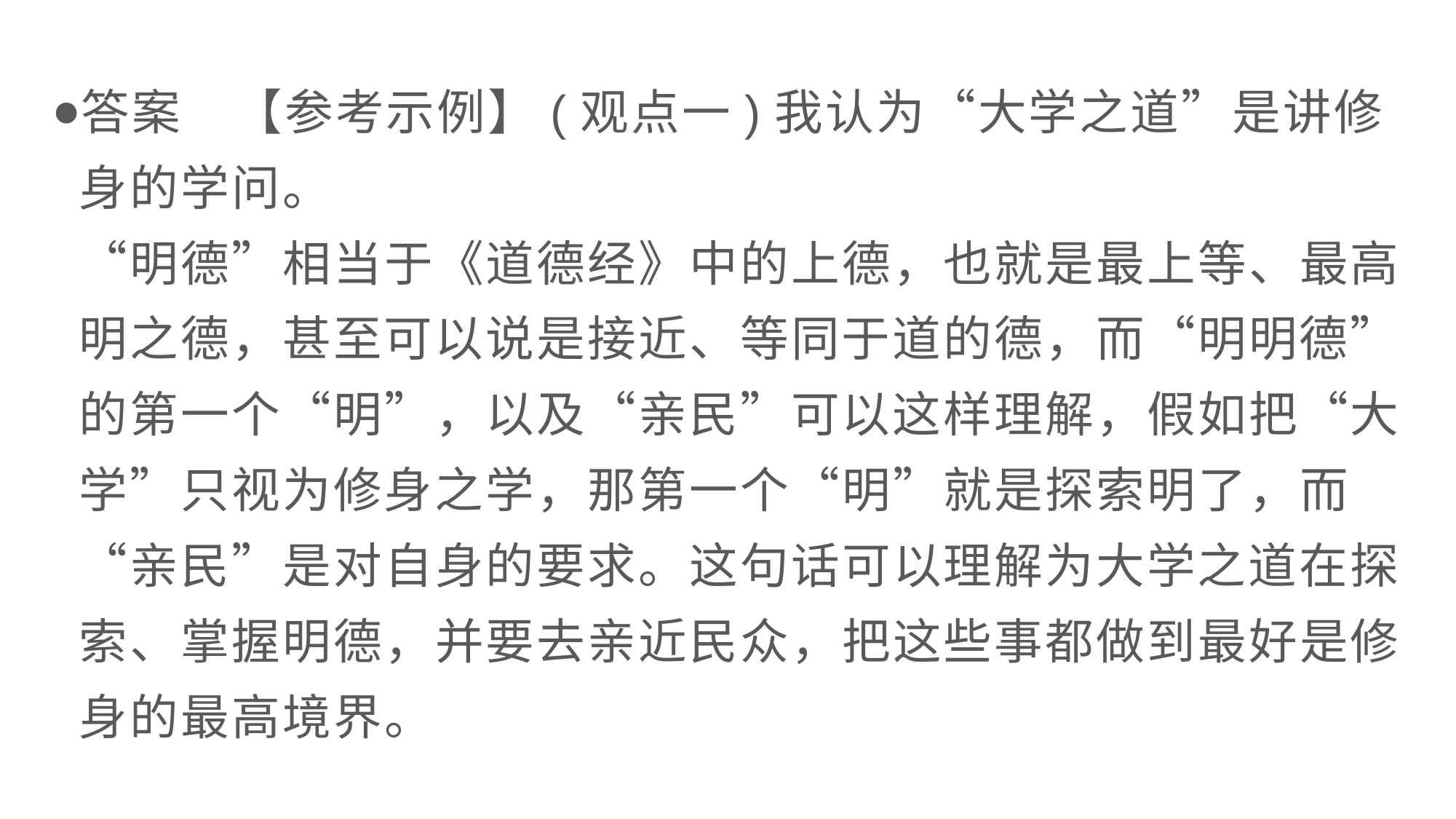

答案　【参考示例】(观点一)我认为“大学之道”是讲修身的学问。
“明德”相当于《道德经》中的上德，也就是最上等、最高明之德，甚至可以说是接近、等同于道的德，而“明明德”的第一个“明”，以及“亲民”可以这样理解，假如把“大学”只视为修身之学，那第一个“明”就是探索明了，而“亲民”是对自身的要求。这句话可以理解为大学之道在探索、掌握明德，并要去亲近民众，把这些事都做到最好是修身的最高境界。